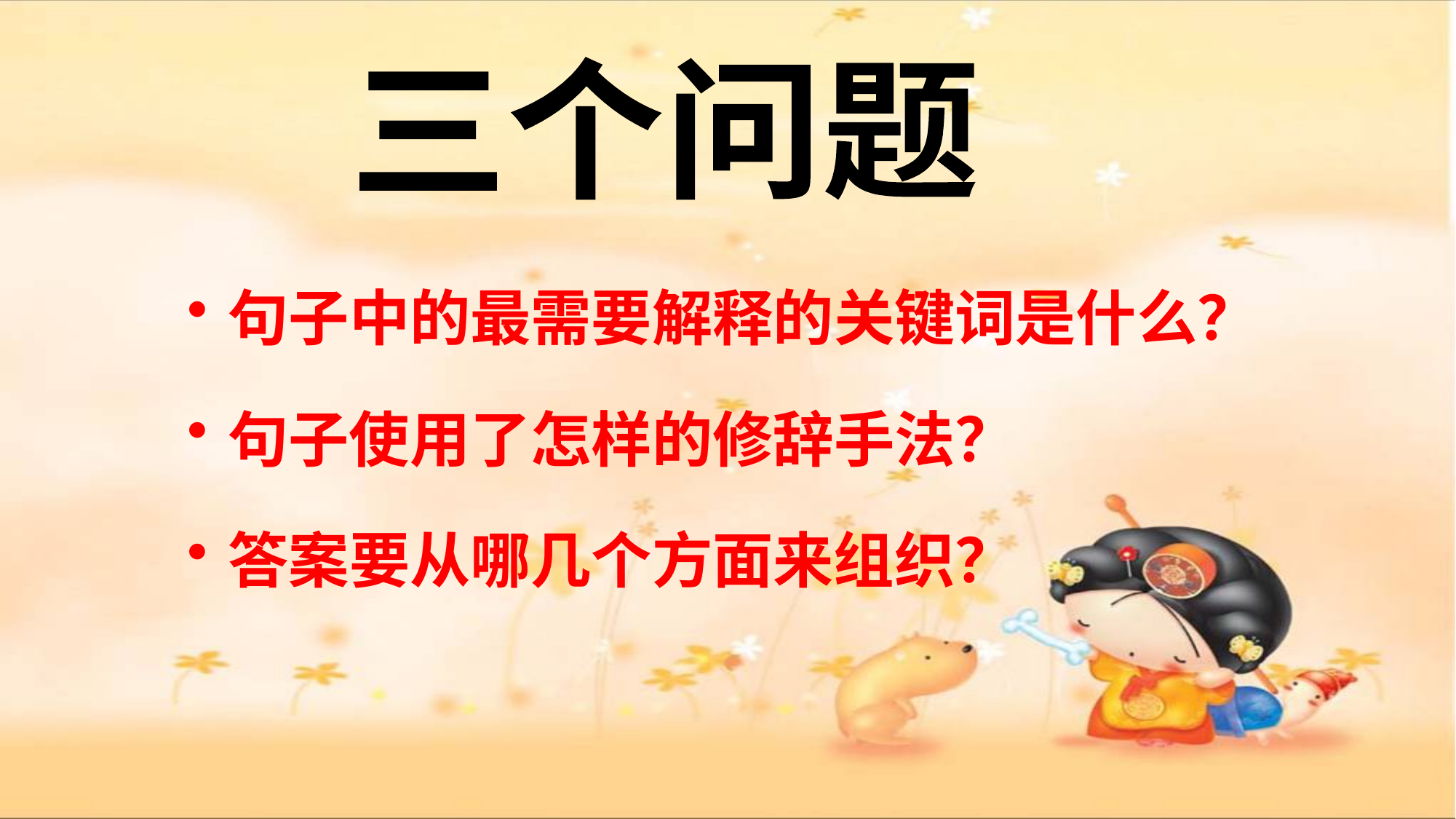

三个问题
句子中的最需要解释的关键词是什么？
句子使用了怎样的修辞手法？
答案要从哪几个方面来组织？